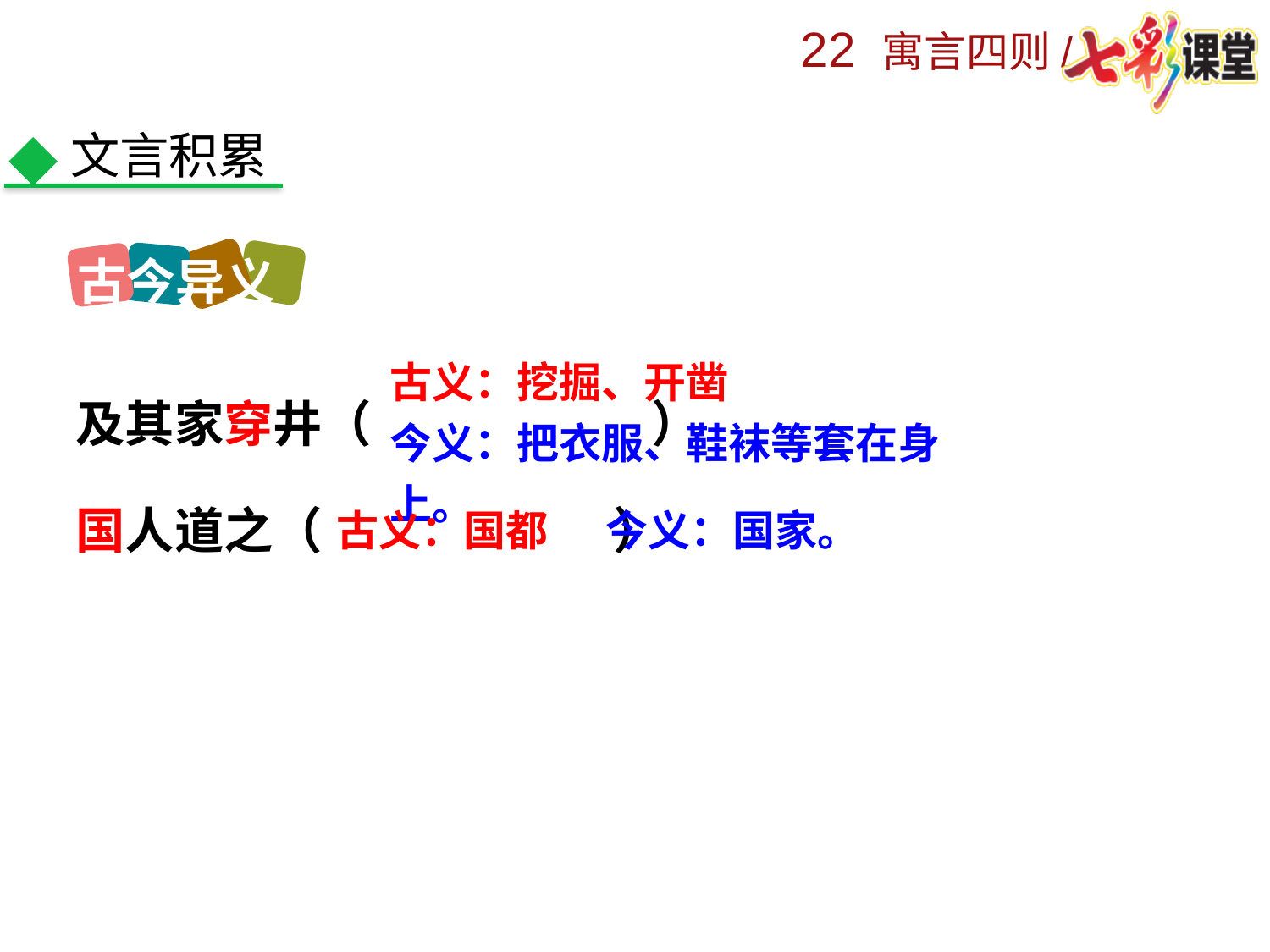

文言积累

古今异义

及其家穿井（                         ）
国人道之（                          ）
古义：挖掘、开凿
今义：把衣服、鞋袜等套在身上。
古义：国都      今义：国家。